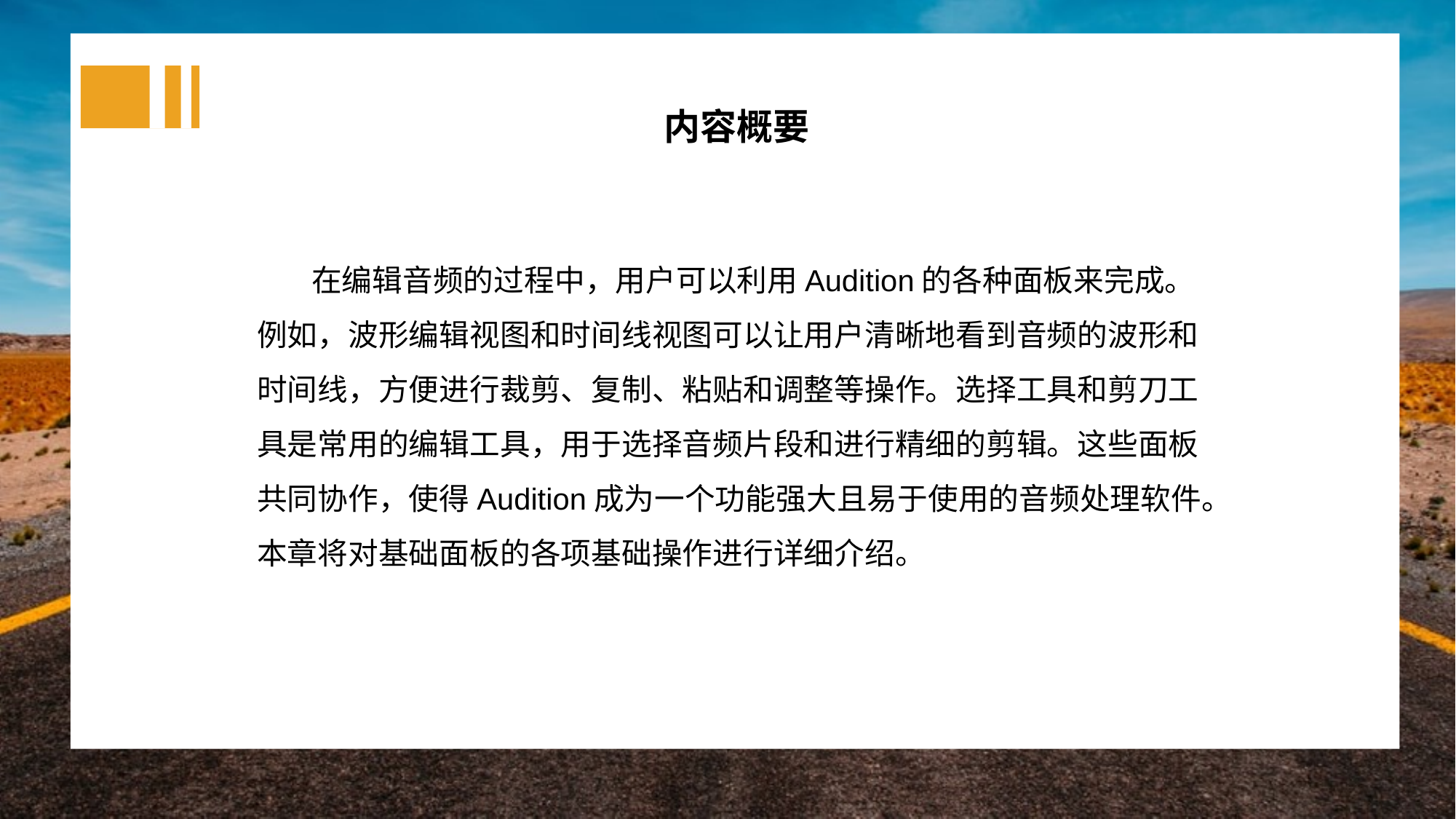

内容概要
在编辑音频的过程中，用户可以利用Audition的各种面板来完成。例如，波形编辑视图和时间线视图可以让用户清晰地看到音频的波形和时间线，方便进行裁剪、复制、粘贴和调整等操作。选择工具和剪刀工具是常用的编辑工具，用于选择音频片段和进行精细的剪辑。这些面板共同协作，使得Audition成为一个功能强大且易于使用的音频处理软件。本章将对基础面板的各项基础操作进行详细介绍。